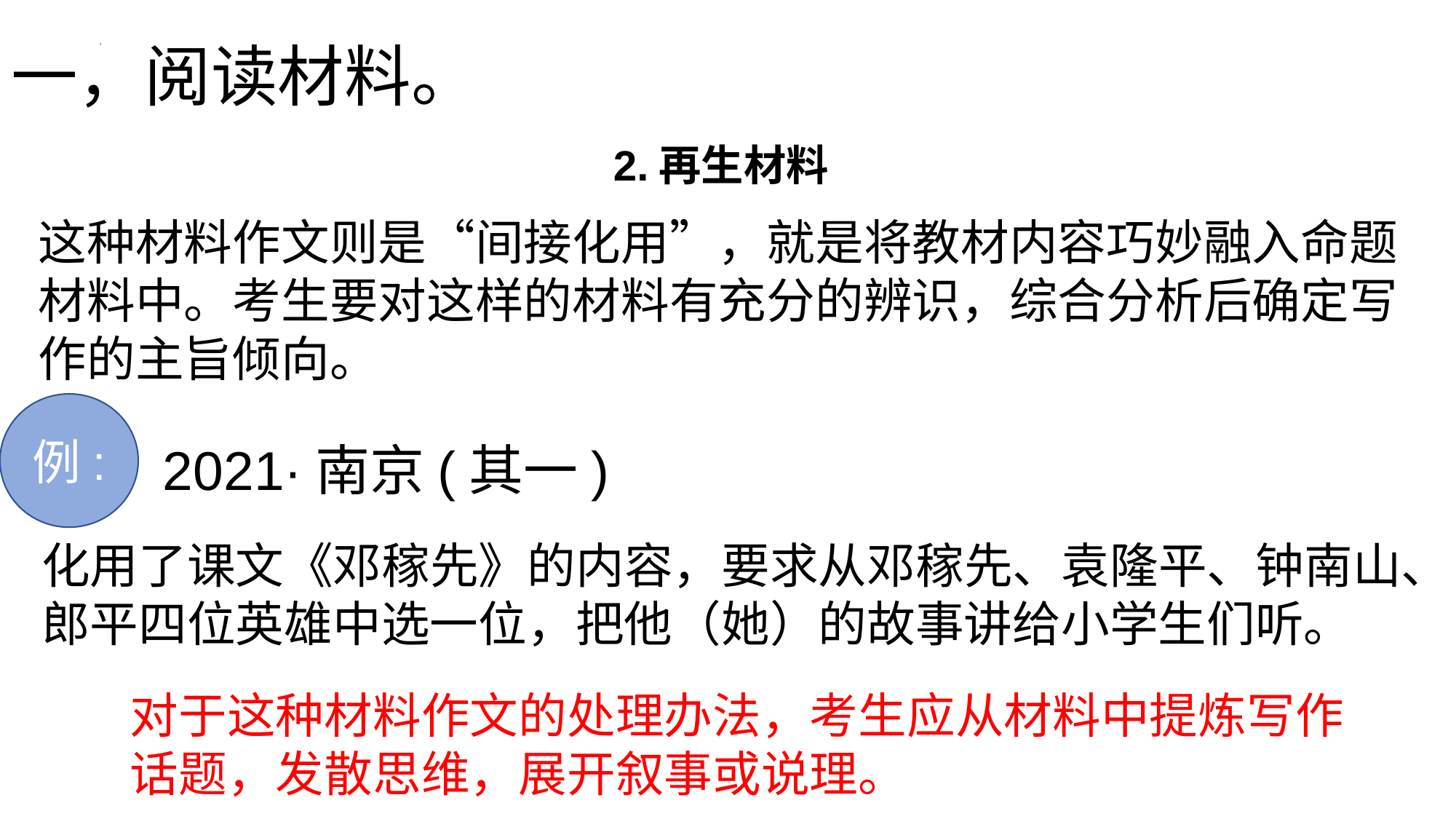

# 一，阅读材料。
2.再生材料
这种材料作文则是“间接化用”，就是将教材内容巧妙融入命题材料中。考生要对这样的材料有充分的辨识，综合分析后确定写作的主旨倾向。
例:
2021·南京(其一)
化用了课文《邓稼先》的内容，要求从邓稼先、袁隆平、钟南山、郎平四位英雄中选一位，把他（她）的故事讲给小学生们听。
对于这种材料作文的处理办法，考生应从材料中提炼写作话题，发散思维，展开叙事或说理。